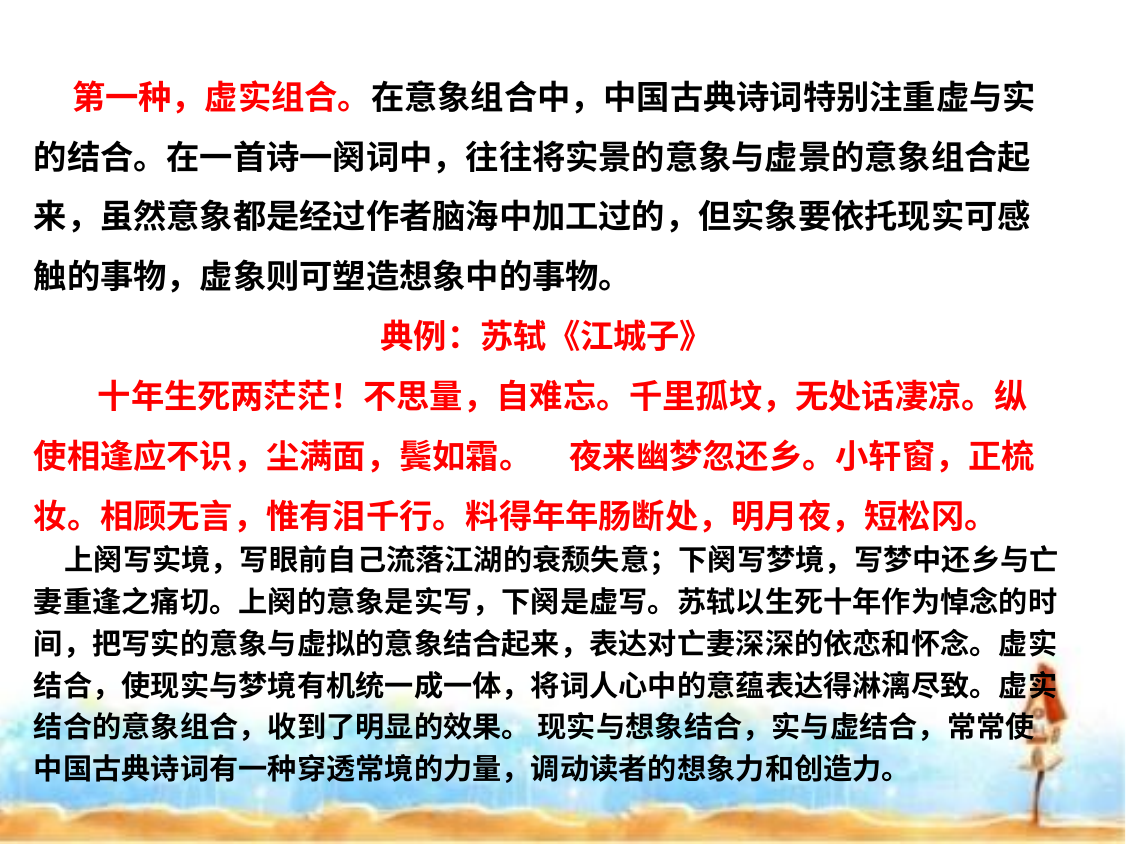

第一种，虚实组合。在意象组合中，中国古典诗词特别注重虚与实的结合。在一首诗一阕词中，往往将实景的意象与虚景的意象组合起来，虽然意象都是经过作者脑海中加工过的，但实象要依托现实可感触的事物，虚象则可塑造想象中的事物。
典例：苏轼《江城子》
   　十年生死两茫茫！不思量，自难忘。千里孤坟，无处话凄凉。纵使相逢应不识，尘满面，鬓如霜。     夜来幽梦忽还乡。小轩窗，正梳妆。相顾无言，惟有泪千行。料得年年肠断处，明月夜，短松冈。
   上阕写实境，写眼前自己流落江湖的衰颓失意；下阕写梦境，写梦中还乡与亡妻重逢之痛切。上阕的意象是实写，下阕是虚写。苏轼以生死十年作为悼念的时间，把写实的意象与虚拟的意象结合起来，表达对亡妻深深的依恋和怀念。虚实结合，使现实与梦境有机统一成一体，将词人心中的意蕴表达得淋漓尽致。虚实结合的意象组合，收到了明显的效果。 现实与想象结合，实与虚结合，常常使中国古典诗词有一种穿透常境的力量，调动读者的想象力和创造力。